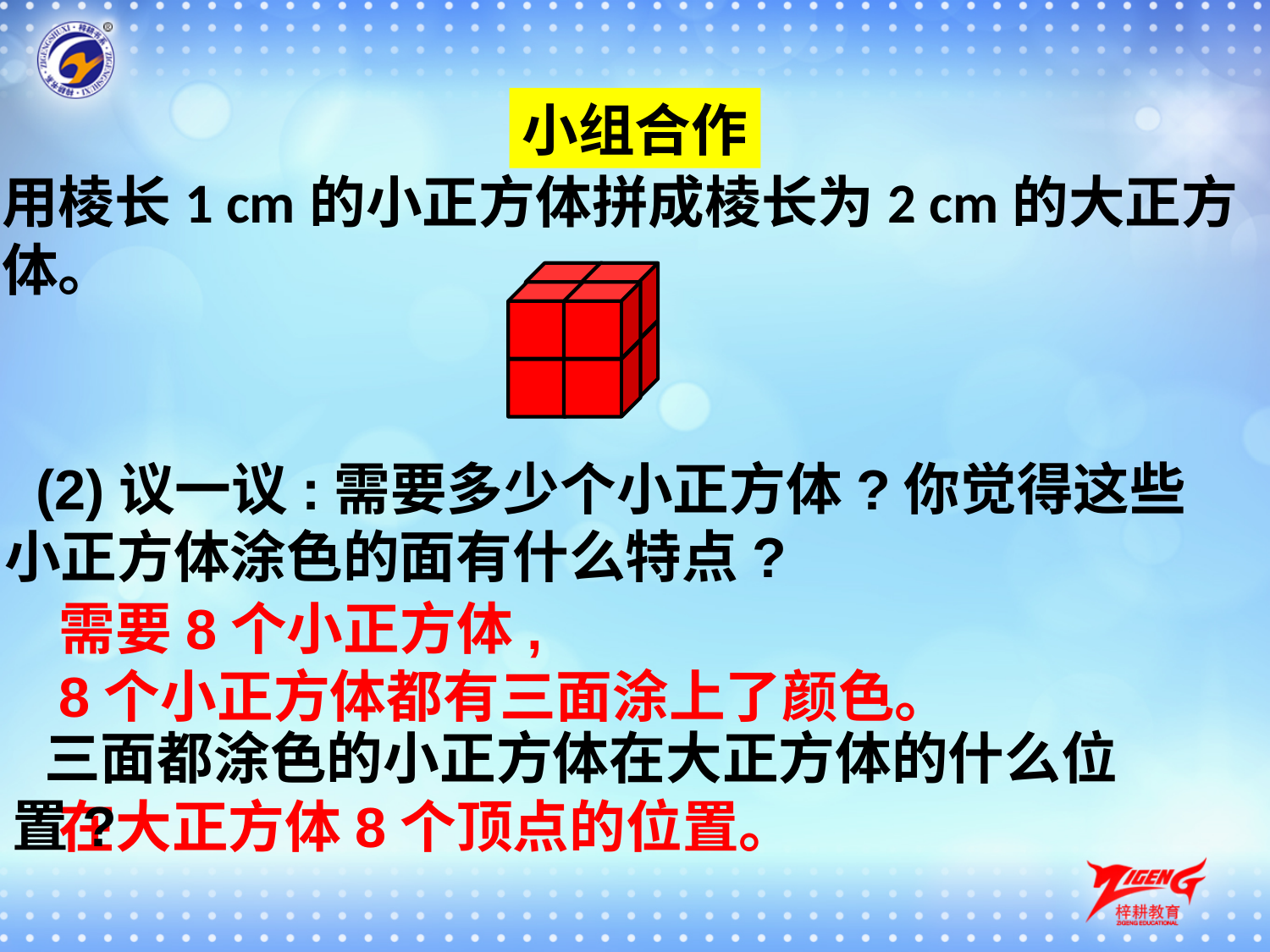

小组合作
用棱长1 cm的小正方体拼成棱长为2 cm的大正方体。

(2)议一议:需要多少个小正方体?你觉得这些小正方体涂色的面有什么特点?
需要8个小正方体,
8个小正方体都有三面涂上了颜色。
三面都涂色的小正方体在大正方体的什么位置?
在大正方体8个顶点的位置。